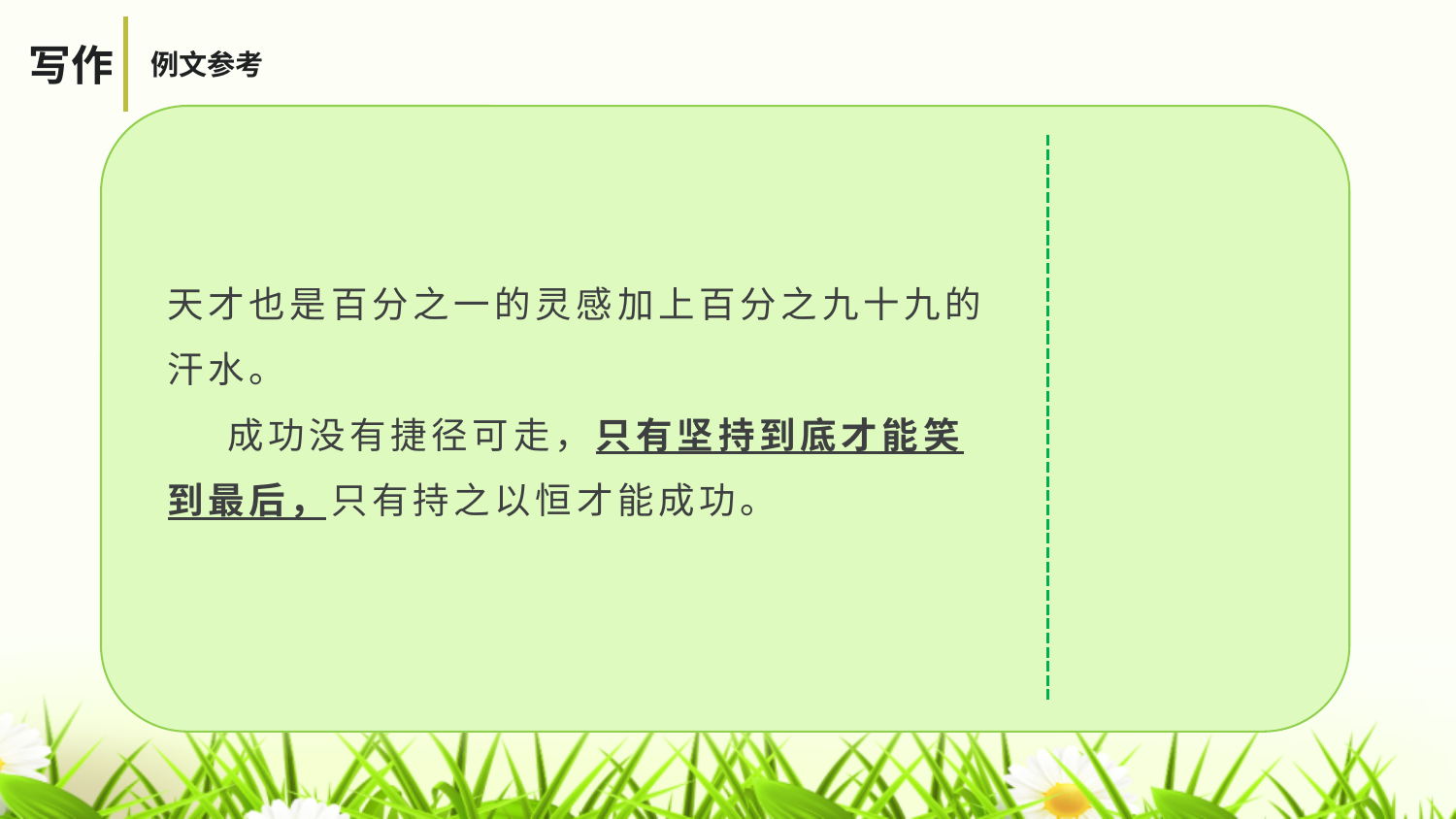

写作
例文参考

天才也是百分之一的灵感加上百分之九十九的汗水。
    成功没有捷径可走，只有坚持到底才能笑到最后，只有持之以恒才能成功。